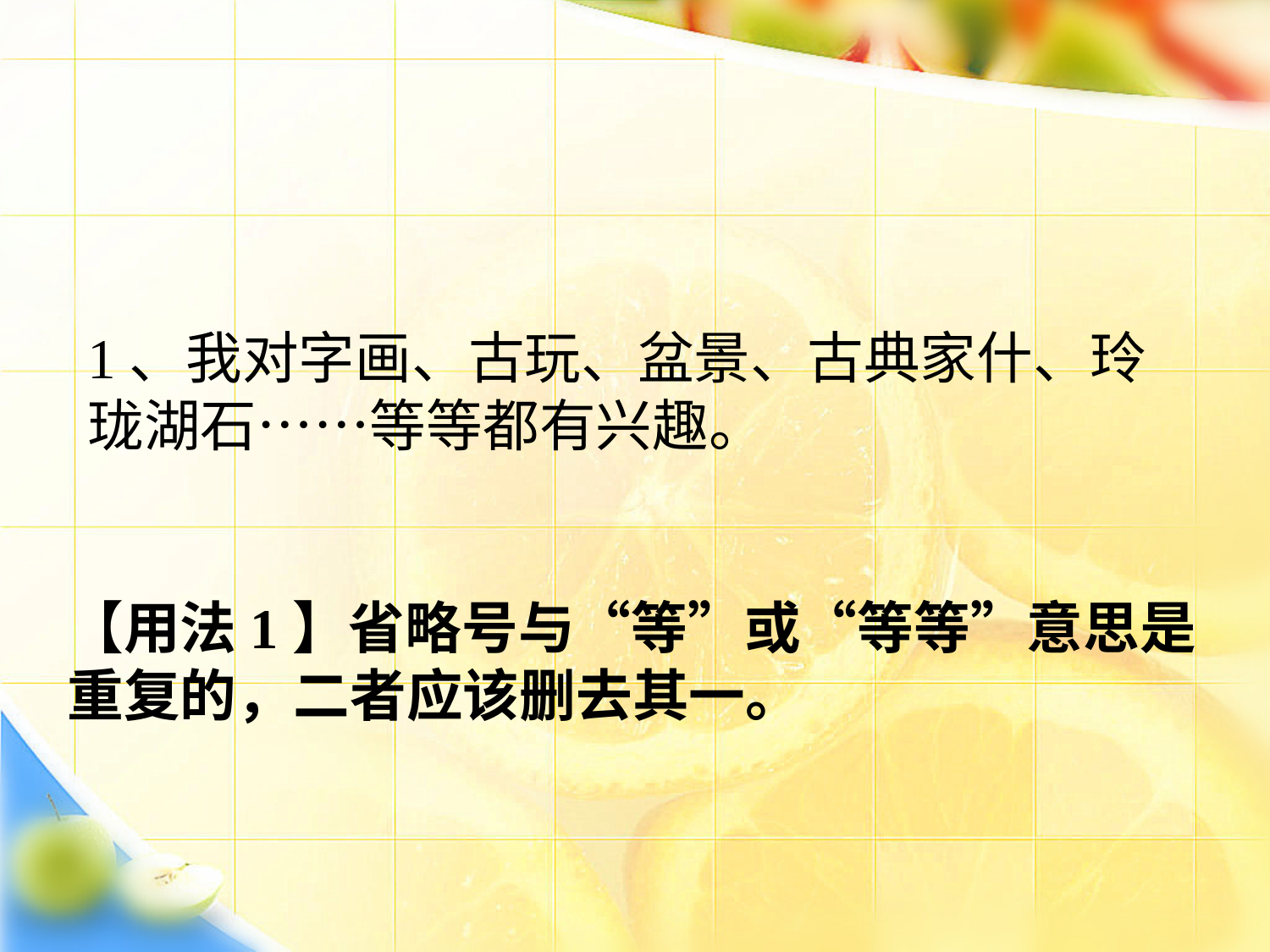

1、我对字画、古玩、盆景、古典家什、玲珑湖石……等等都有兴趣。

【用法1】省略号与“等”或“等等”意思是重复的，二者应该删去其一。